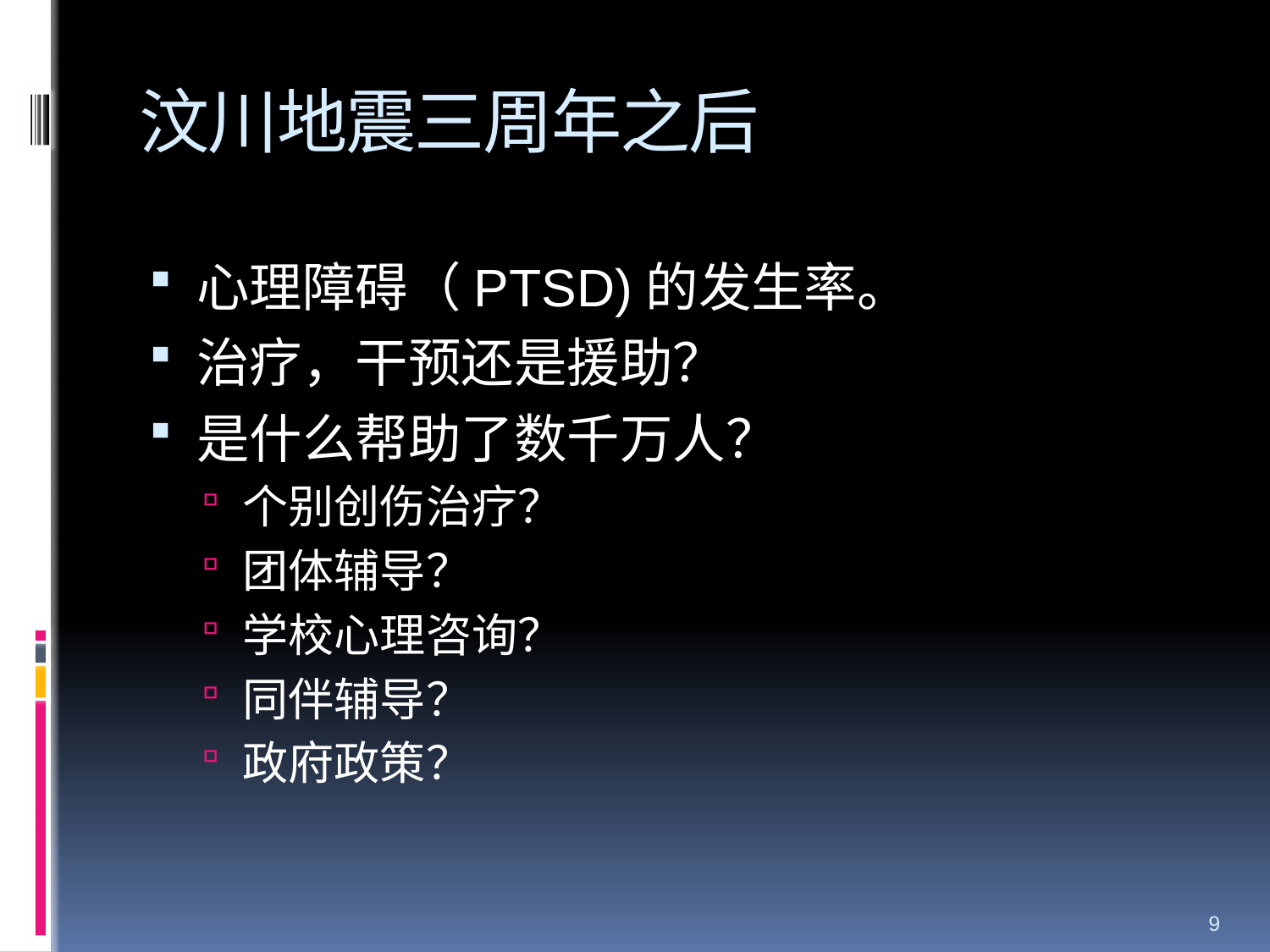

# 汶川地震三周年之后
心理障碍（PTSD)的发生率。
治疗，干预还是援助？
是什么帮助了数千万人？
个别创伤治疗？
团体辅导？
学校心理咨询？
同伴辅导？
政府政策？
9